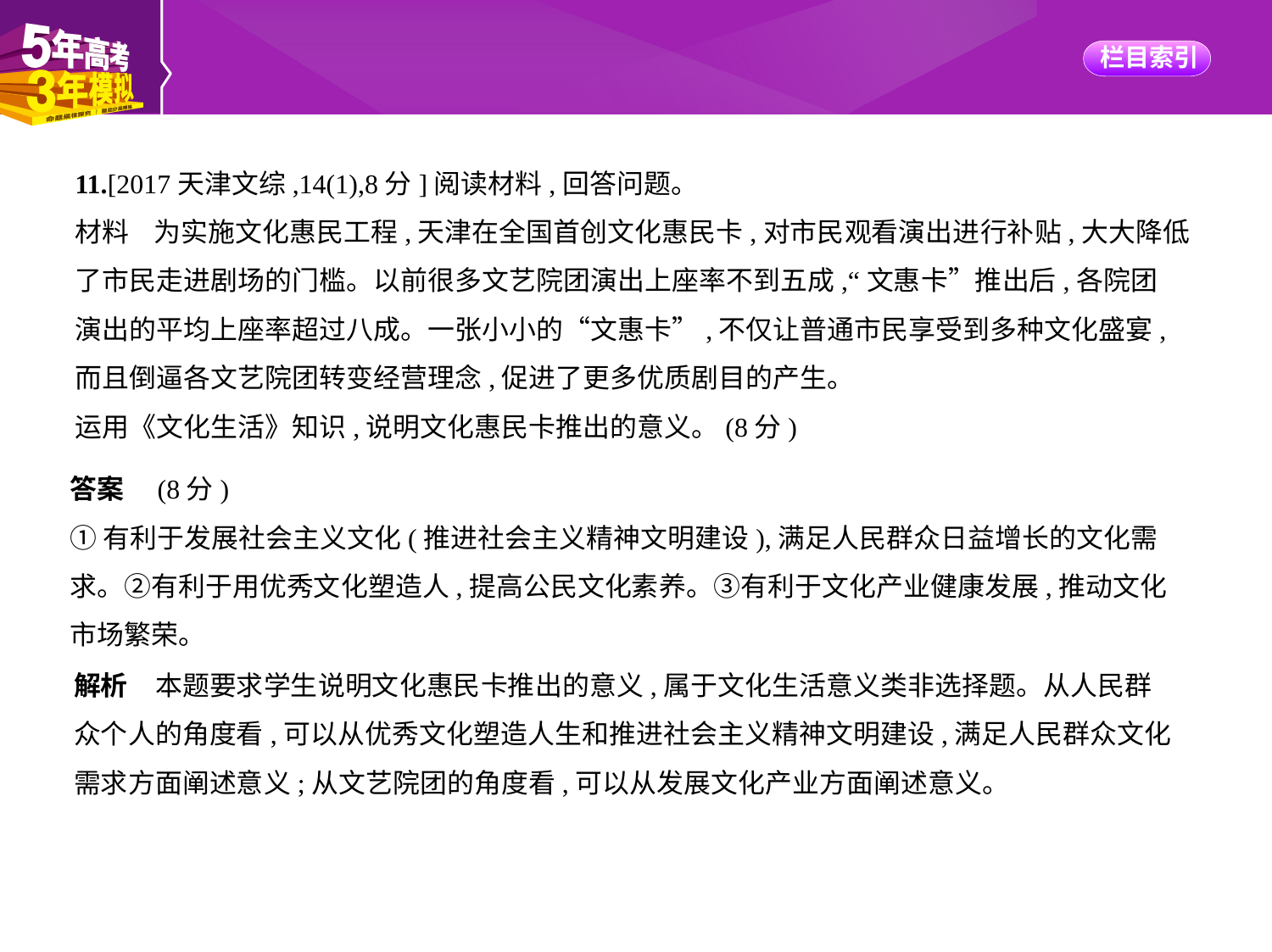

11.[2017天津文综,14(1),8分]阅读材料,回答问题。
材料    为实施文化惠民工程,天津在全国首创文化惠民卡,对市民观看演出进行补贴,大大降低
了市民走进剧场的门槛。以前很多文艺院团演出上座率不到五成,“文惠卡”推出后,各院团
演出的平均上座率超过八成。一张小小的“文惠卡”,不仅让普通市民享受到多种文化盛宴,
而且倒逼各文艺院团转变经营理念,促进了更多优质剧目的产生。
运用《文化生活》知识,说明文化惠民卡推出的意义。(8分)
答案　(8分)
①有利于发展社会主义文化(推进社会主义精神文明建设),满足人民群众日益增长的文化需
求。②有利于用优秀文化塑造人,提高公民文化素养。③有利于文化产业健康发展,推动文化
市场繁荣。
解析　本题要求学生说明文化惠民卡推出的意义,属于文化生活意义类非选择题。从人民群
众个人的角度看,可以从优秀文化塑造人生和推进社会主义精神文明建设,满足人民群众文化
需求方面阐述意义;从文艺院团的角度看,可以从发展文化产业方面阐述意义。